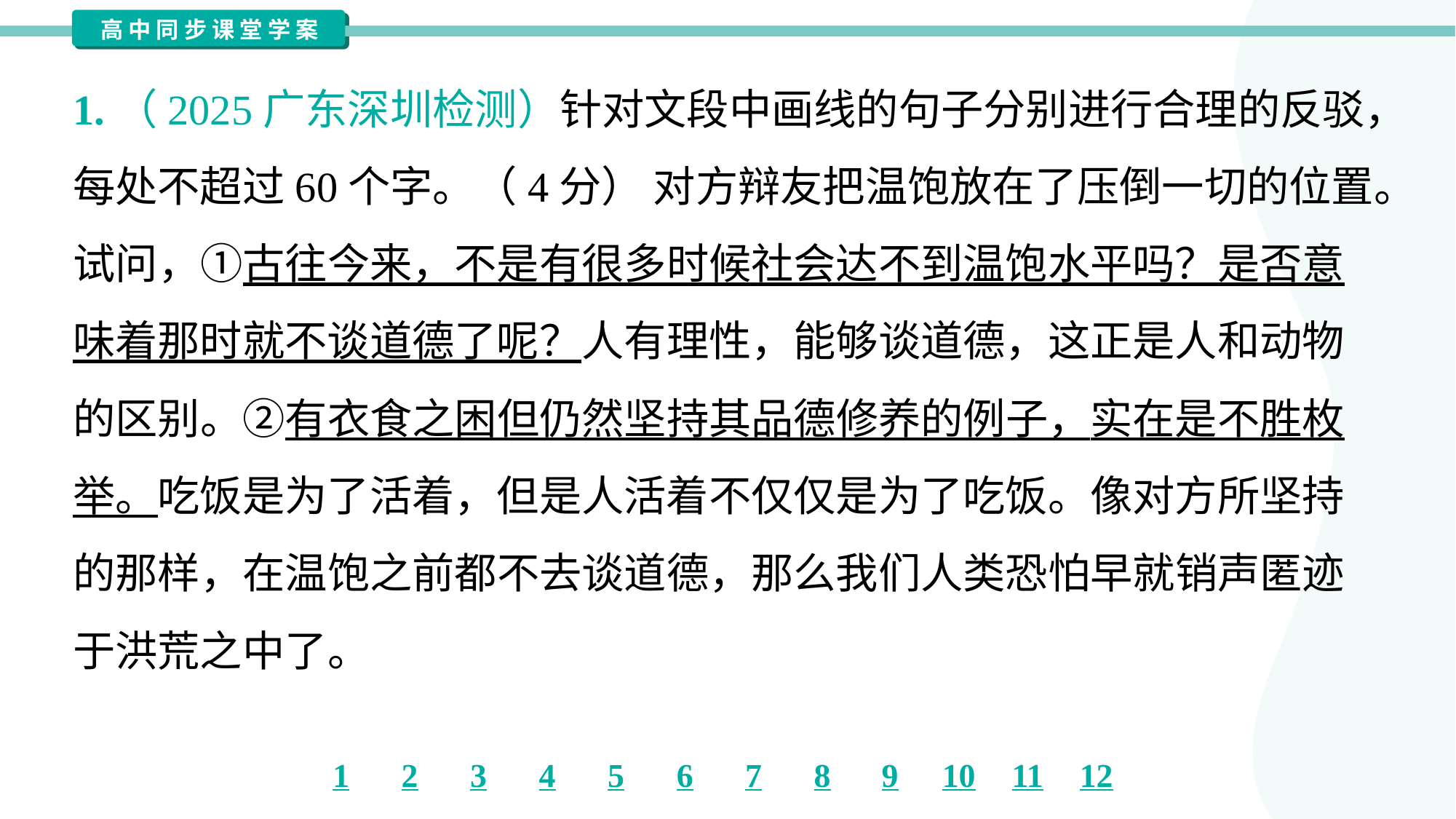

1.（2025广东深圳检测）针对文段中画线的句子分别进行合理的反驳，
每处不超过60个字。（4分） 对方辩友把温饱放在了压倒一切的位置。
试问，①古往今来，不是有很多时候社会达不到温饱水平吗？是否意
味着那时就不谈道德了呢？人有理性，能够谈道德，这正是人和动物
的区别。②有衣食之困但仍然坚持其品德修养的例子，实在是不胜枚
举。吃饭是为了活着，但是人活着不仅仅是为了吃饭。像对方所坚持
的那样，在温饱之前都不去谈道德，那么我们人类恐怕早就销声匿迹
于洪荒之中了。